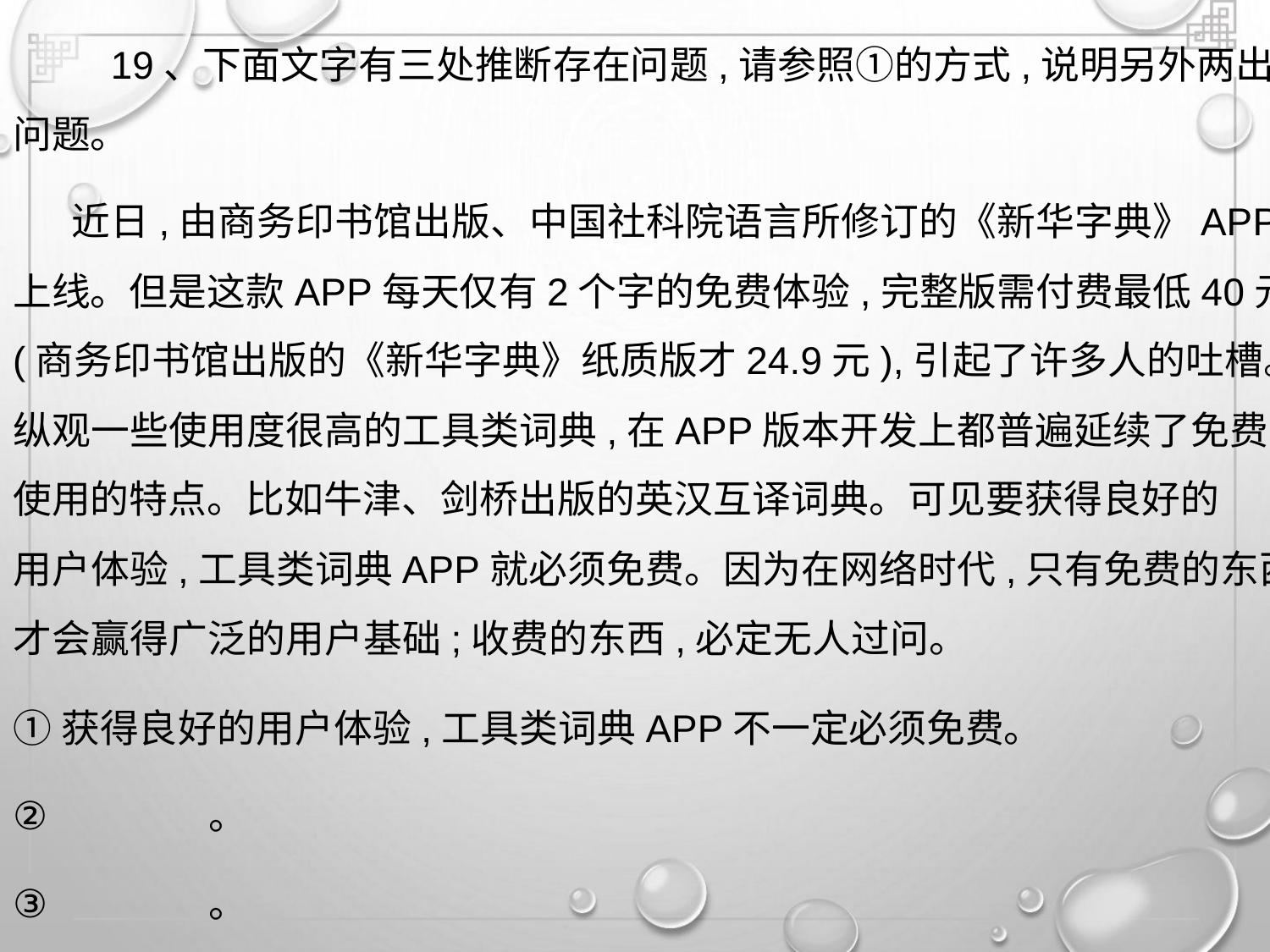

19、下面文字有三处推断存在问题,请参照①的方式,说明另外两出
问题。
近日,由商务印书馆出版、中国社科院语言所修订的《新华字典》APP
上线。但是这款APP每天仅有2个字的免费体验,完整版需付费最低40元
(商务印书馆出版的《新华字典》纸质版才24.9元),引起了许多人的吐槽。
纵观一些使用度很高的工具类词典,在APP版本开发上都普遍延续了免费
使用的特点。比如牛津、剑桥出版的英汉互译词典。可见要获得良好的
用户体验,工具类词典APP就必须免费。因为在网络时代,只有免费的东西
才会赢得广泛的用户基础;收费的东西,必定无人过问。
①获得良好的用户体验,工具类词典APP不一定必须免费。
②
③
。
。